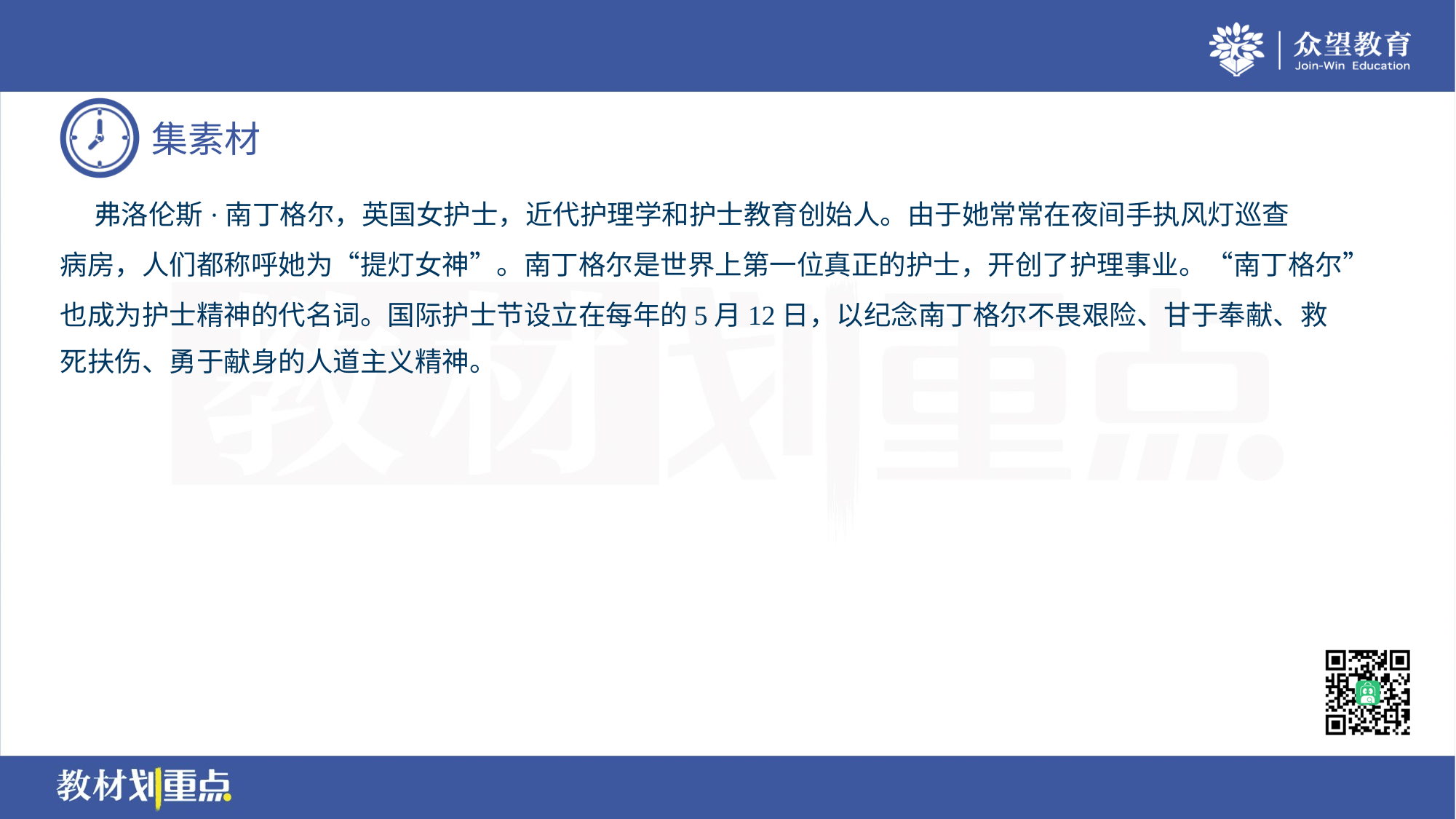

弗洛伦斯·南丁格尔，英国女护士，近代护理学和护士教育创始人。由于她常常在夜间手执风灯巡查
病房，人们都称呼她为“提灯女神”。南丁格尔是世界上第一位真正的护士，开创了护理事业。“南丁格尔”
也成为护士精神的代名词。国际护士节设立在每年的5月12日，以纪念南丁格尔不畏艰险、甘于奉献、救
死扶伤、勇于献身的人道主义精神。